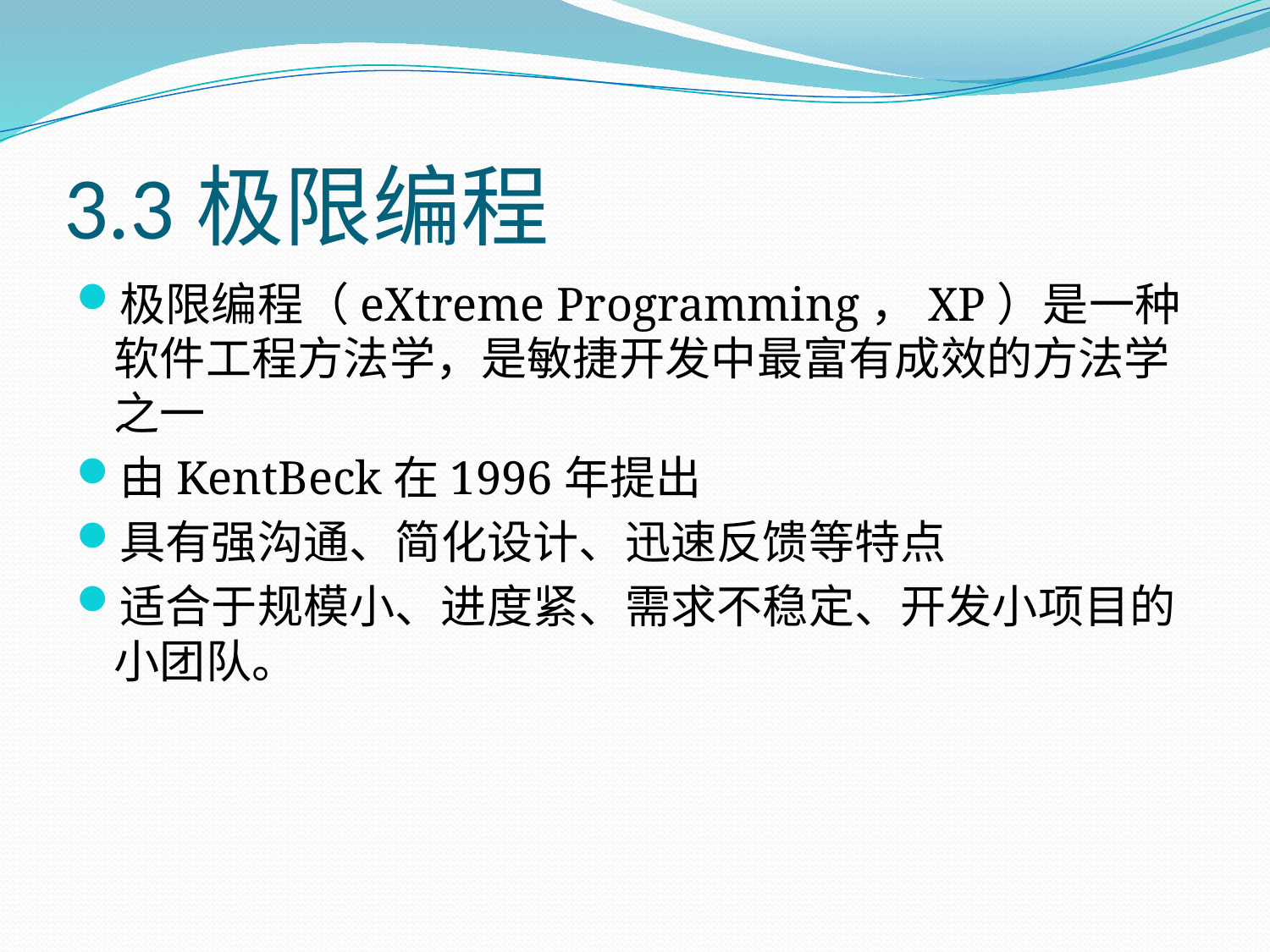

# 3.3极限编程
极限编程（eXtreme Programming，XP）是一种软件工程方法学，是敏捷开发中最富有成效的方法学之一
由KentBeck在1996年提出
具有强沟通、简化设计、迅速反馈等特点
适合于规模小、进度紧、需求不稳定、开发小项目的小团队。